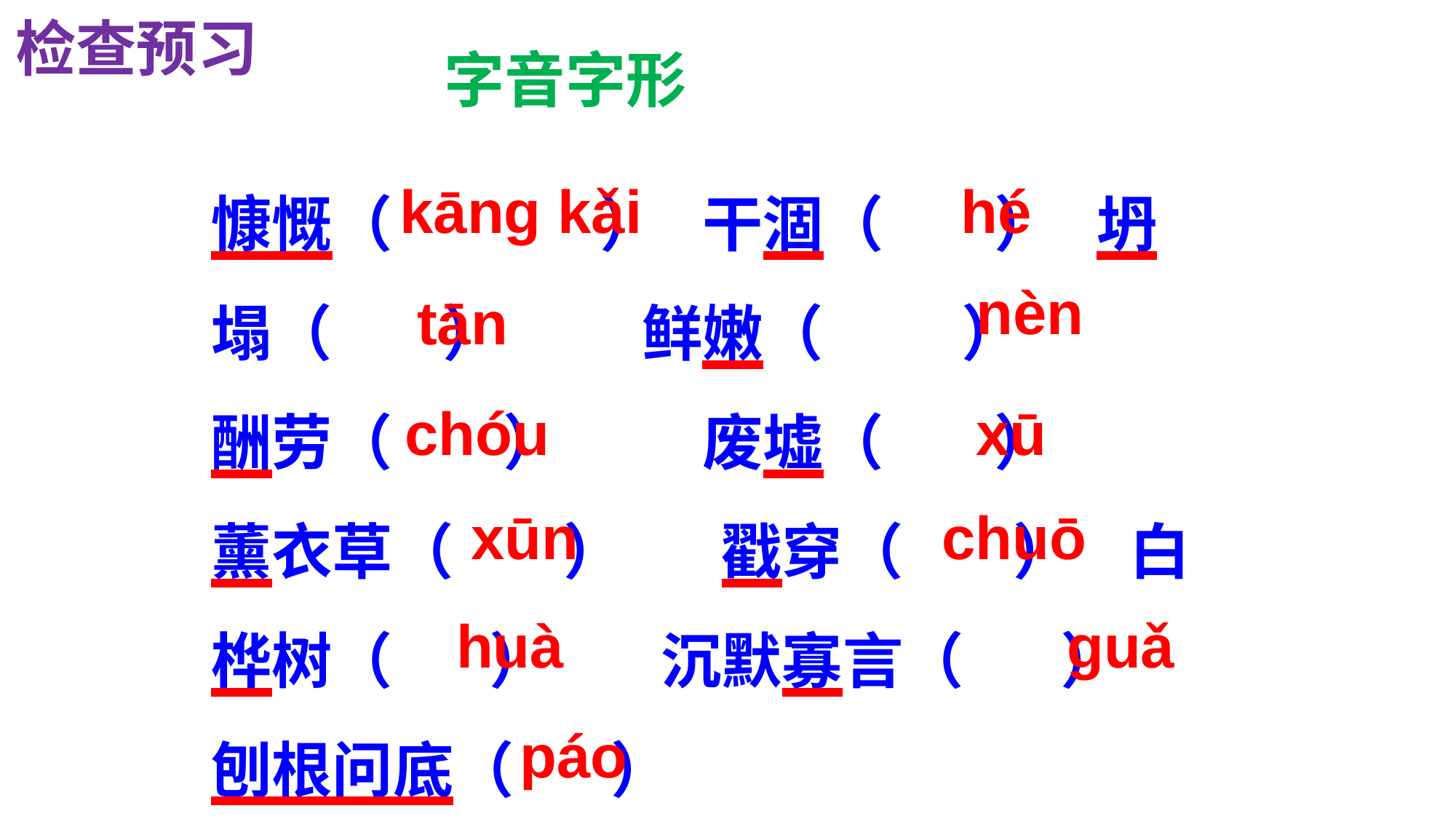

检查预习
字音字形
慷慨（               ）   干涸（        ）   坍塌（        ）          鲜嫩（          ）
酬劳（        ）          废墟（        ）
薰衣草（        ）       戳穿（        ）    白桦树（       ）        沉默寡言（       ）    刨根问底（       ）

kānɡ kǎi
hé
nèn
tān
chóu
xū
chuō
xūn
huà
ɡuǎ
páo